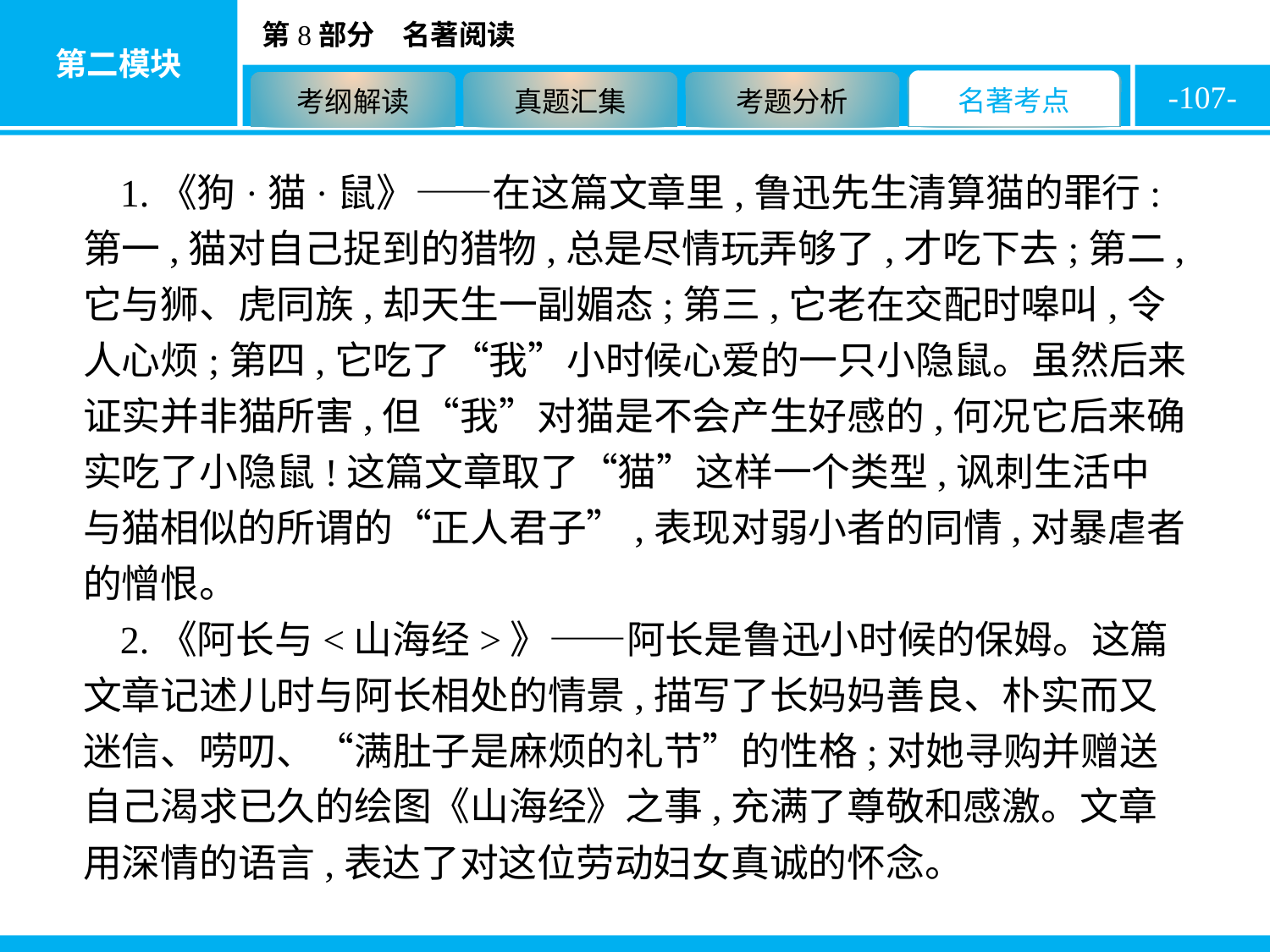

-107-
1.《狗·猫·鼠》——在这篇文章里,鲁迅先生清算猫的罪行:第一,猫对自己捉到的猎物,总是尽情玩弄够了,才吃下去;第二,它与狮、虎同族,却天生一副媚态;第三,它老在交配时嗥叫,令人心烦;第四,它吃了“我”小时候心爱的一只小隐鼠。虽然后来证实并非猫所害,但“我”对猫是不会产生好感的,何况它后来确实吃了小隐鼠!这篇文章取了“猫”这样一个类型,讽刺生活中与猫相似的所谓的“正人君子”,表现对弱小者的同情,对暴虐者的憎恨。
2.《阿长与<山海经>》——阿长是鲁迅小时候的保姆。这篇文章记述儿时与阿长相处的情景,描写了长妈妈善良、朴实而又迷信、唠叨、“满肚子是麻烦的礼节”的性格;对她寻购并赠送自己渴求已久的绘图《山海经》之事,充满了尊敬和感激。文章用深情的语言,表达了对这位劳动妇女真诚的怀念。